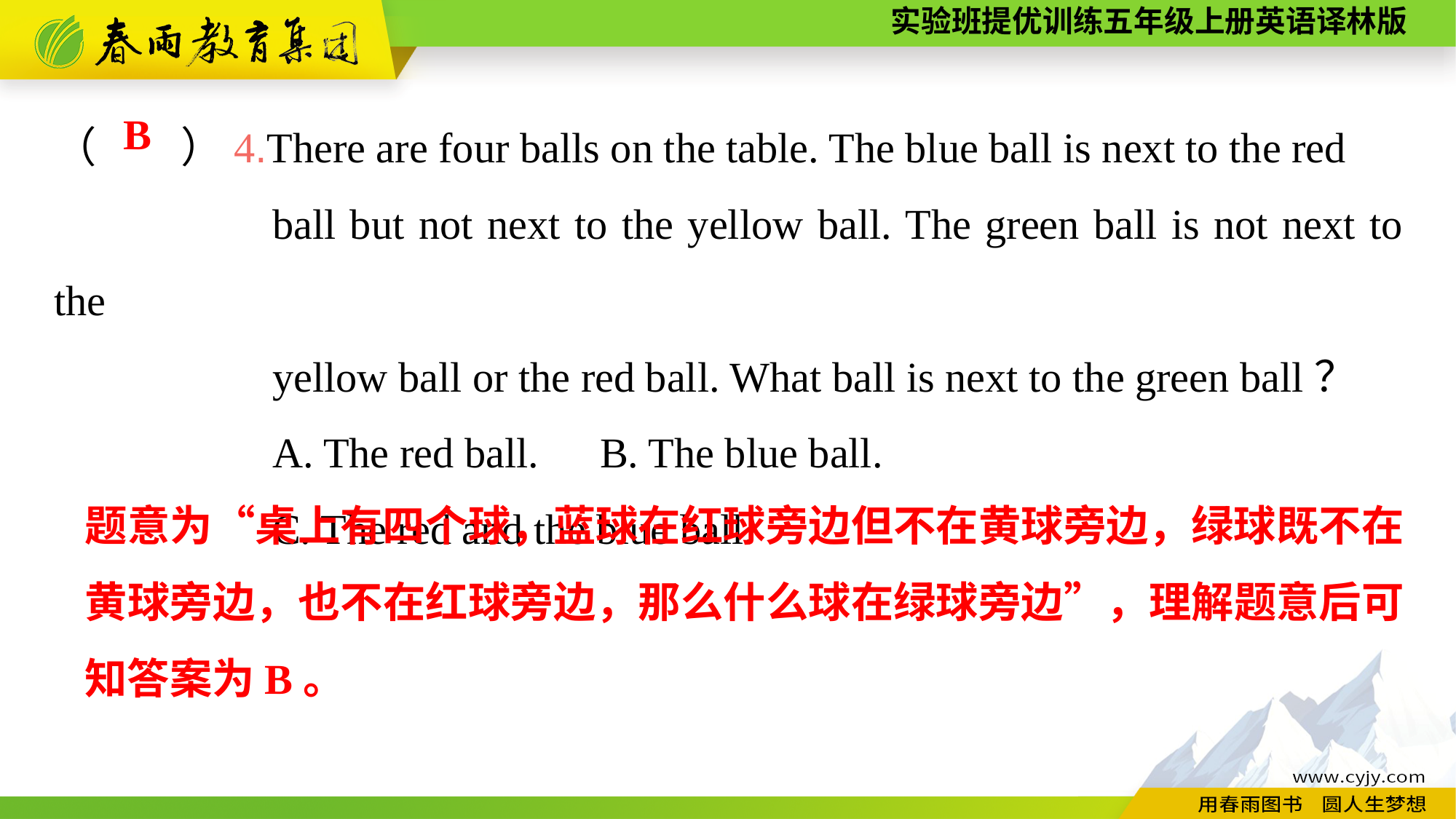

（　　）4.There are four balls on the table. The blue ball is next to the red
		ball but not next to the yellow ball. The green ball is not next to the
		yellow ball or the red ball. What ball is next to the green ball？
		A. The red ball.	B. The blue ball.
		C. The red and the blue ball.
B
题意为“桌上有四个球，蓝球在红球旁边但不在黄球旁边，绿球既不在黄球旁边，也不在红球旁边，那么什么球在绿球旁边”，理解题意后可知答案为B。